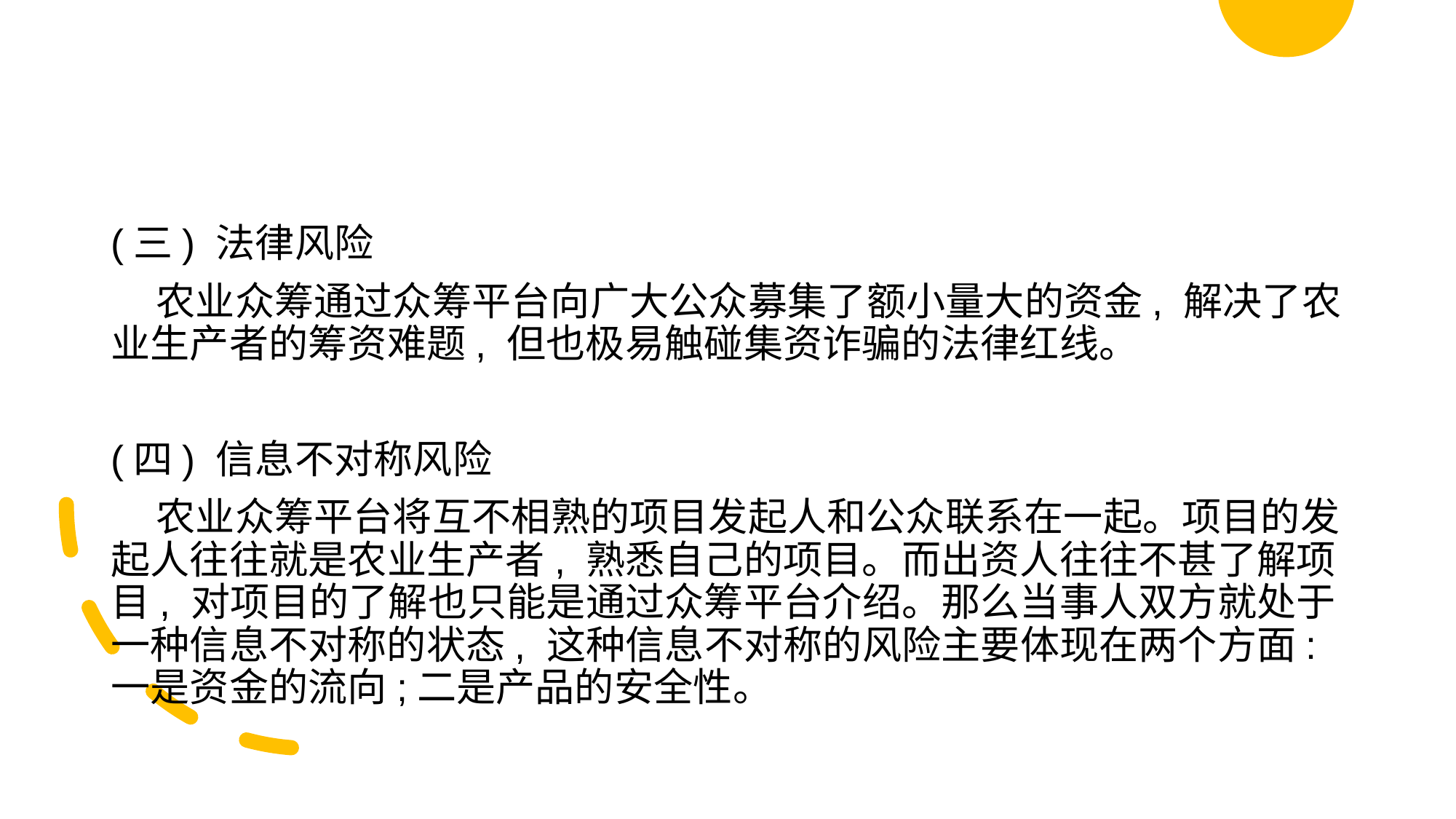

#
(三) 法律风险
    农业众筹通过众筹平台向广大公众募集了额小量大的资金, 解决了农业生产者的筹资难题, 但也极易触碰集资诈骗的法律红线。

(四) 信息不对称风险
    农业众筹平台将互不相熟的项目发起人和公众联系在一起。项目的发起人往往就是农业生产者, 熟悉自己的项目。而出资人往往不甚了解项目, 对项目的了解也只能是通过众筹平台介绍。那么当事人双方就处于一种信息不对称的状态, 这种信息不对称的风险主要体现在两个方面:一是资金的流向;二是产品的安全性。